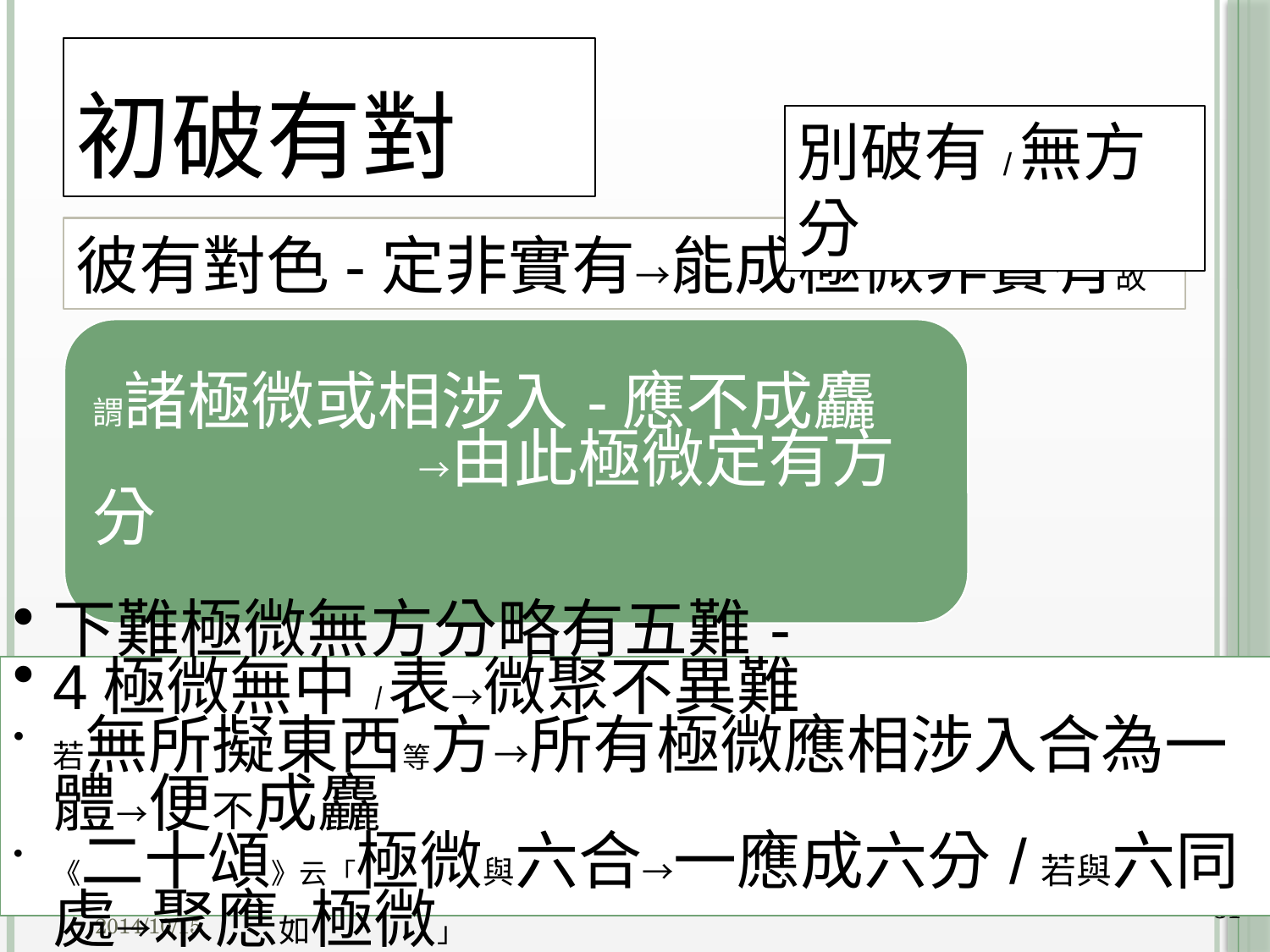

# 初破有對
別破有/無方分
彼有對色-定非實有→能成極微非實有故
下難極微無方分略有五難-
若無所擬東西等方→所有極微應相涉入合為一體→便不成麤
4極微無中/表→微聚不異難
《二十頌》云「極微與六合→一應成六分/若與六同處→聚應如極微」
31
2014/10/15